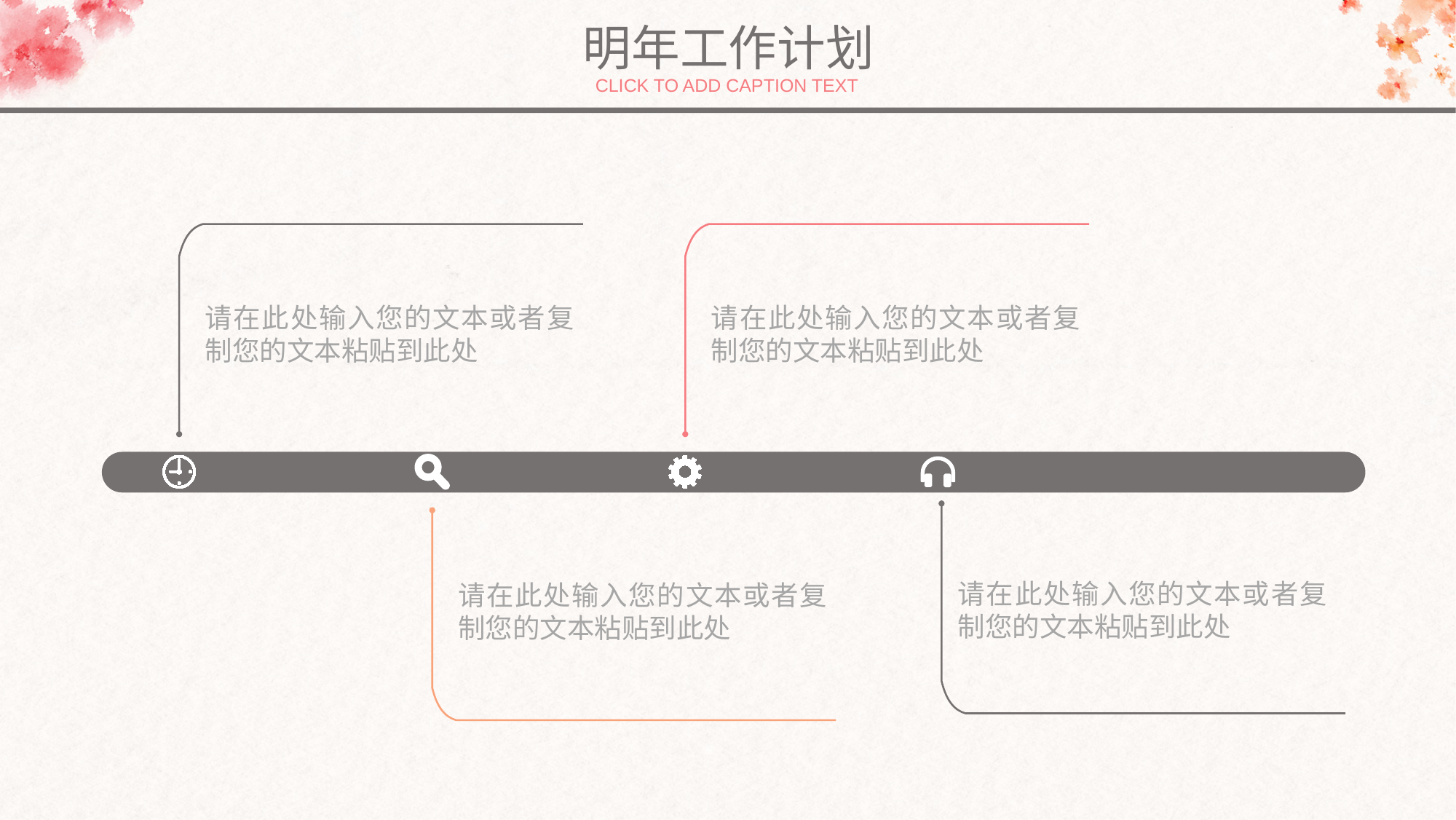

明年工作计划
CLICK TO ADD CAPTION TEXT

请在此处输入您的文本或者复制您的文本粘贴到此处
请在此处输入您的文本或者复制您的文本粘贴到此处

请在此处输入您的文本或者复制您的文本粘贴到此处
请在此处输入您的文本或者复制您的文本粘贴到此处